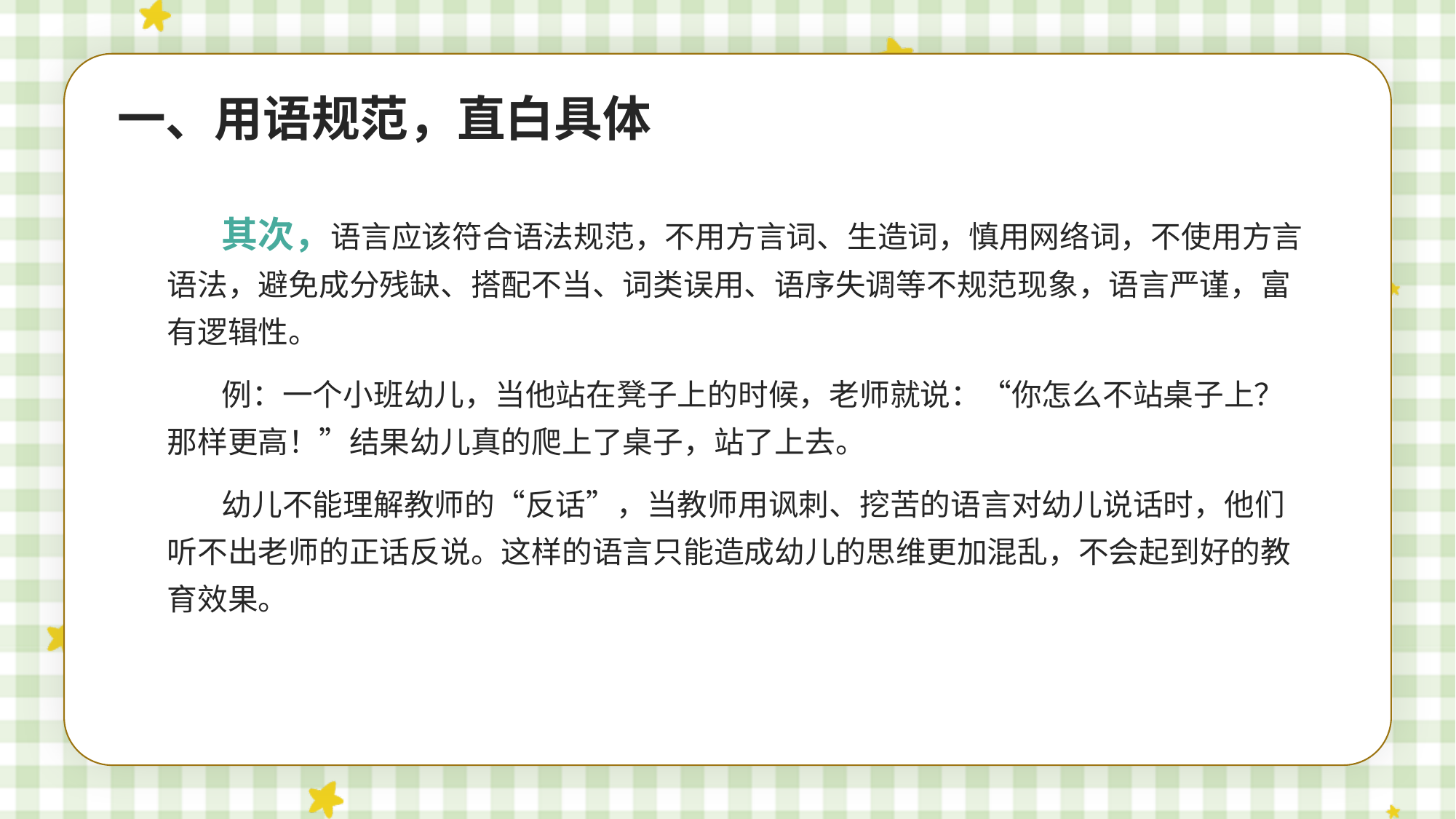

一、用语规范，直白具体
其次，语言应该符合语法规范，不用方言词、生造词，慎用网络词，不使用方言语法，避免成分残缺、搭配不当、词类误用、语序失调等不规范现象，语言严谨，富有逻辑性。
例：一个小班幼儿，当他站在凳子上的时候，老师就说：“你怎么不站桌子上？那样更高！”结果幼儿真的爬上了桌子，站了上去。
幼儿不能理解教师的“反话”，当教师用讽刺、挖苦的语言对幼儿说话时，他们听不出老师的正话反说。这样的语言只能造成幼儿的思维更加混乱，不会起到好的教育效果。